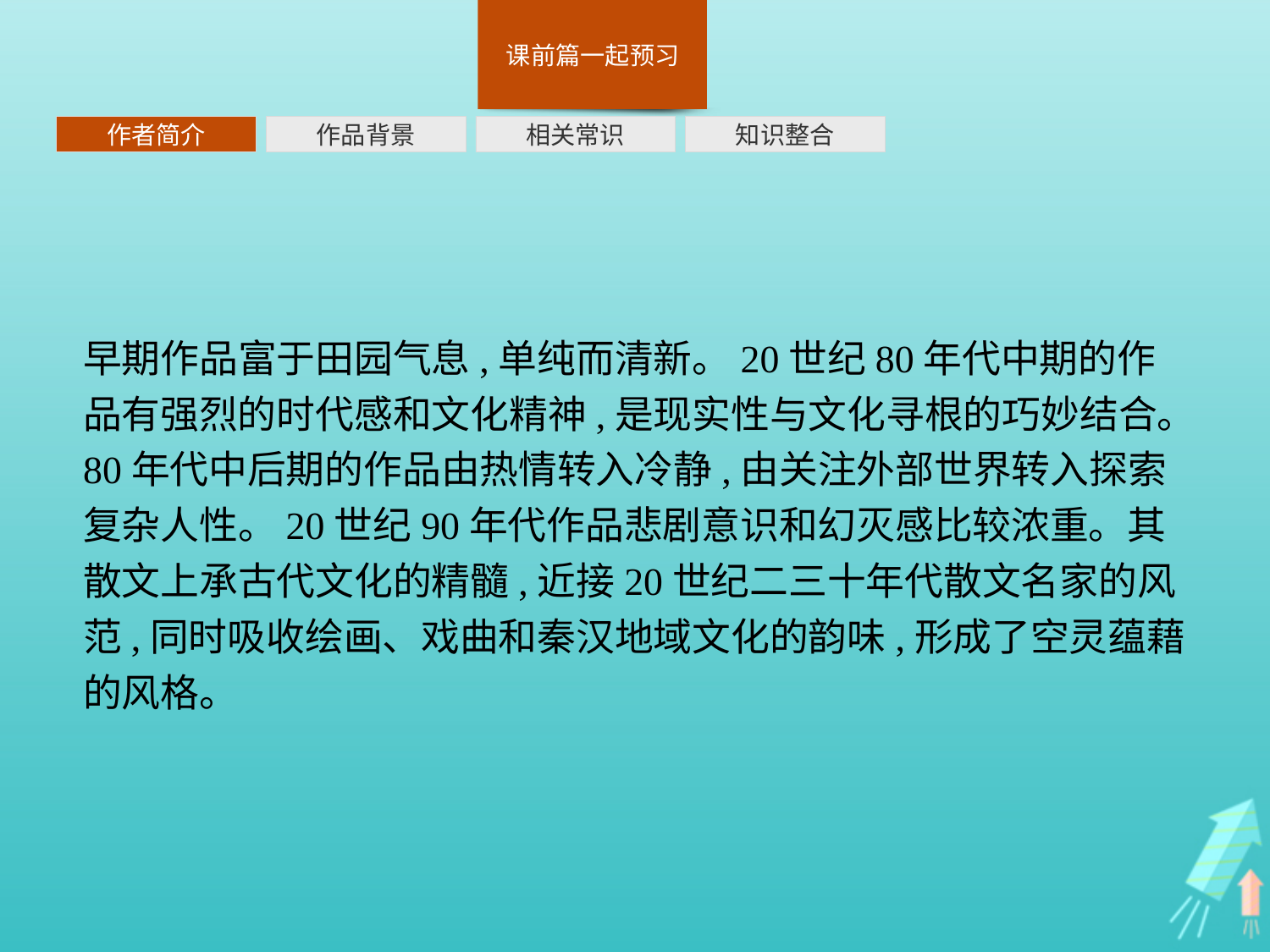

作者简介
作品背景
相关常识
知识整合
早期作品富于田园气息,单纯而清新。20世纪80年代中期的作品有强烈的时代感和文化精神,是现实性与文化寻根的巧妙结合。80年代中后期的作品由热情转入冷静,由关注外部世界转入探索复杂人性。20世纪90年代作品悲剧意识和幻灭感比较浓重。其散文上承古代文化的精髓,近接20世纪二三十年代散文名家的风范,同时吸收绘画、戏曲和秦汉地域文化的韵味,形成了空灵蕴藉的风格。